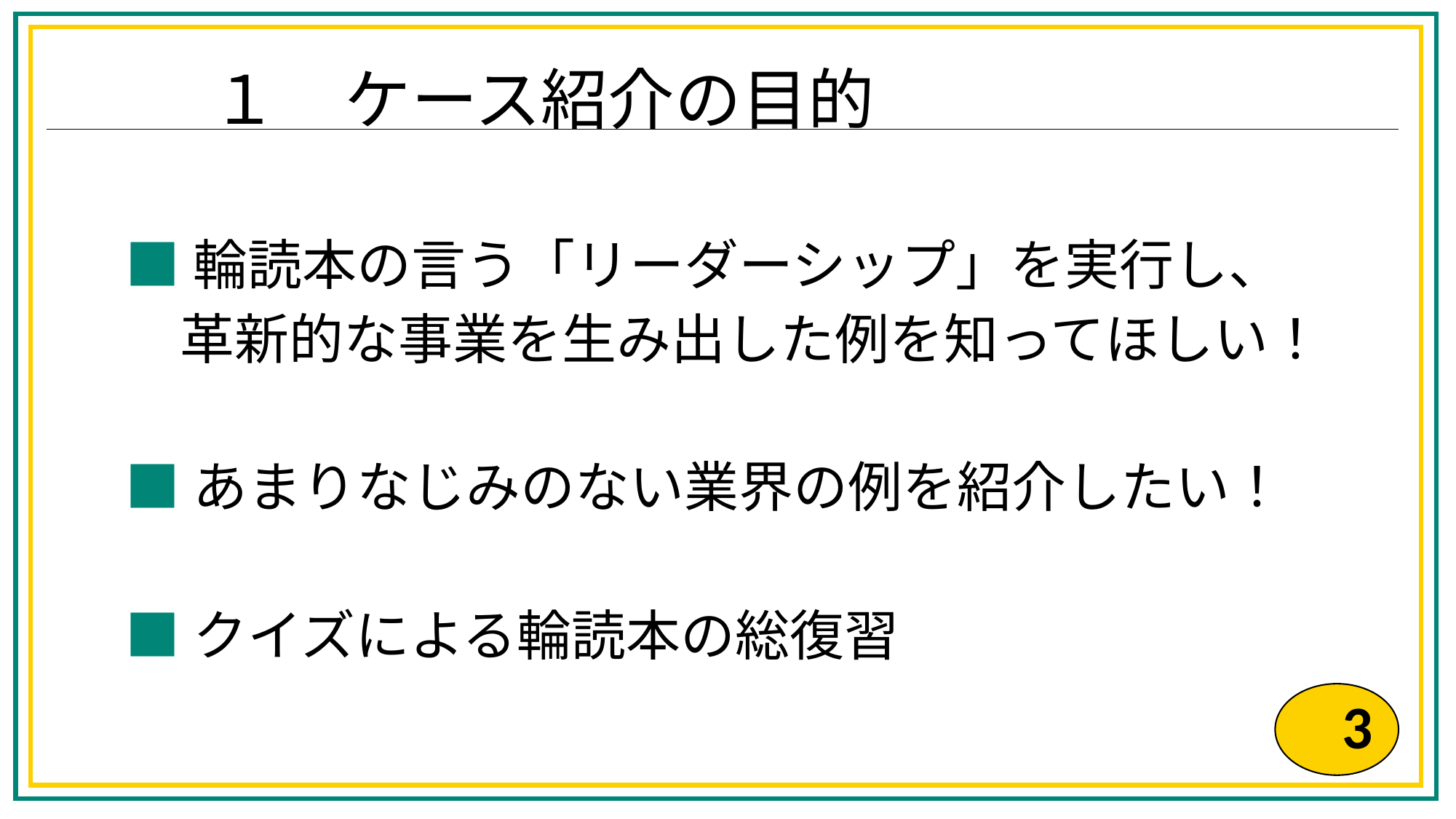

# １　ケース紹介の目的

■輪読本の言う「リーダーシップ」を実行し、
　革新的な事業を生み出した例を知ってほしい！

■あまりなじみのない業界の例を紹介したい！

■クイズによる輪読本の総復習

3